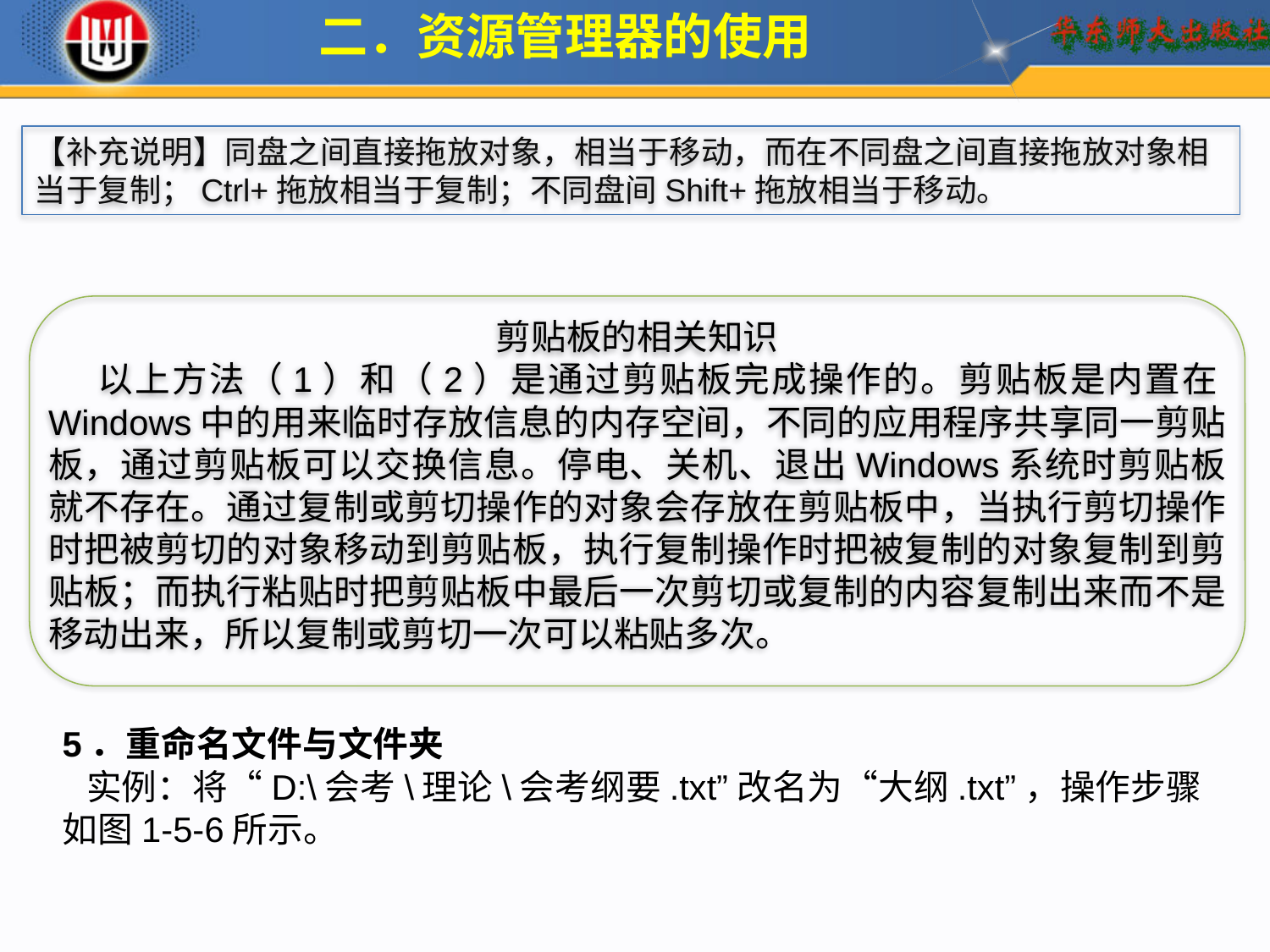

二．资源管理器的使用
【补充说明】同盘之间直接拖放对象，相当于移动，而在不同盘之间直接拖放对象相当于复制；Ctrl+拖放相当于复制；不同盘间Shift+拖放相当于移动。
剪贴板的相关知识
    以上方法（1）和（2）是通过剪贴板完成操作的。剪贴板是内置在Windows中的用来临时存放信息的内存空间，不同的应用程序共享同一剪贴板，通过剪贴板可以交换信息。停电、关机、退出Windows系统时剪贴板就不存在。通过复制或剪切操作的对象会存放在剪贴板中，当执行剪切操作时把被剪切的对象移动到剪贴板，执行复制操作时把被复制的对象复制到剪贴板；而执行粘贴时把剪贴板中最后一次剪切或复制的内容复制出来而不是移动出来，所以复制或剪切一次可以粘贴多次。
5．重命名文件与文件夹
  实例：将“D:\会考\理论\会考纲要.txt”改名为“大纲.txt”，操作步骤如图1-5-6所示。